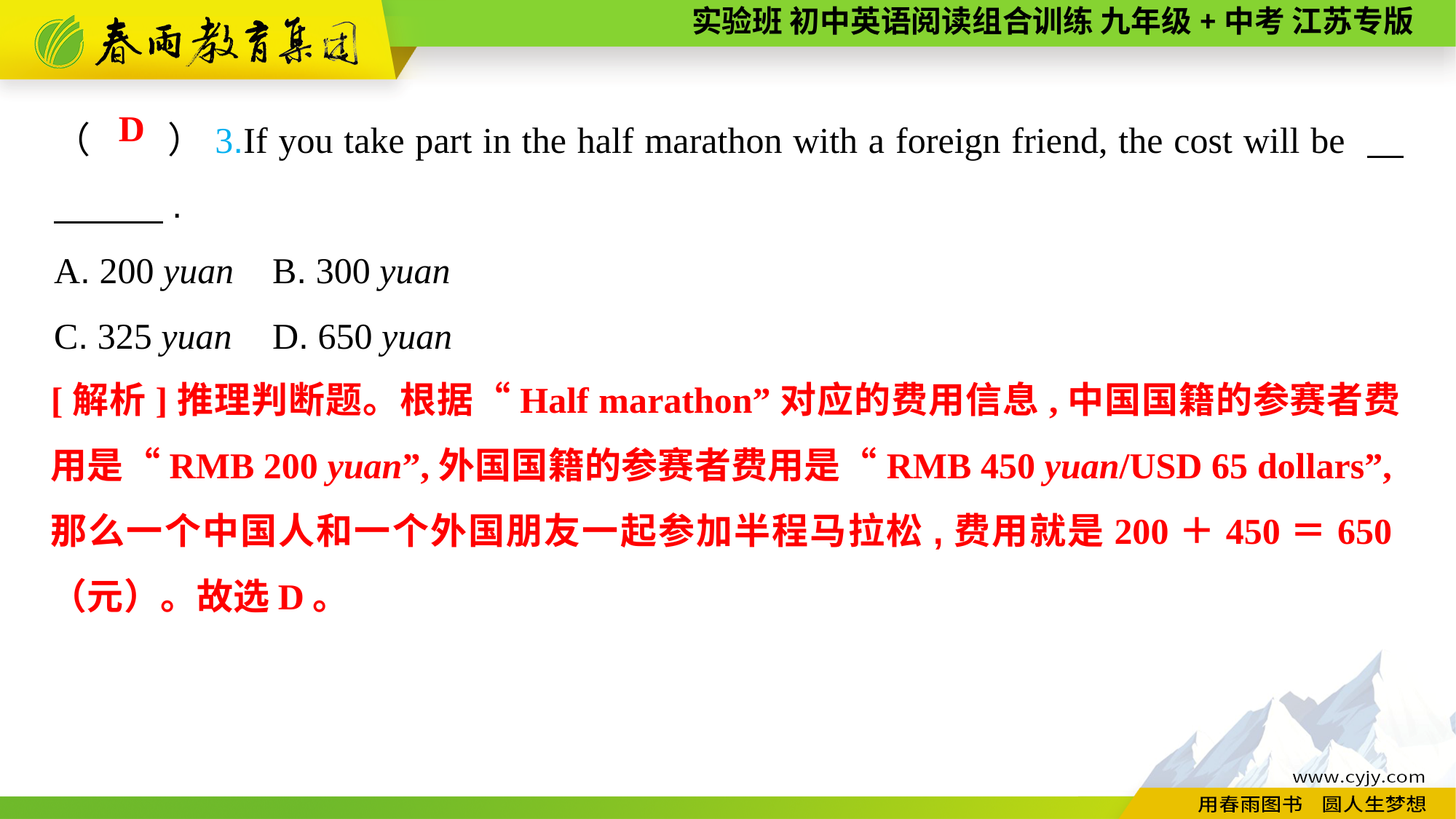

（　　）3.If you take part in the half marathon with a foreign friend, the cost will be 　　　　.
A. 200 yuan	B. 300 yuan
C. 325 yuan	D. 650 yuan
D
[解析]推理判断题。根据“Half marathon”对应的费用信息,中国国籍的参赛者费用是“RMB 200 yuan”,外国国籍的参赛者费用是“RMB 450 yuan/USD 65 dollars”,那么一个中国人和一个外国朋友一起参加半程马拉松,费用就是200＋450＝650（元）。故选D。